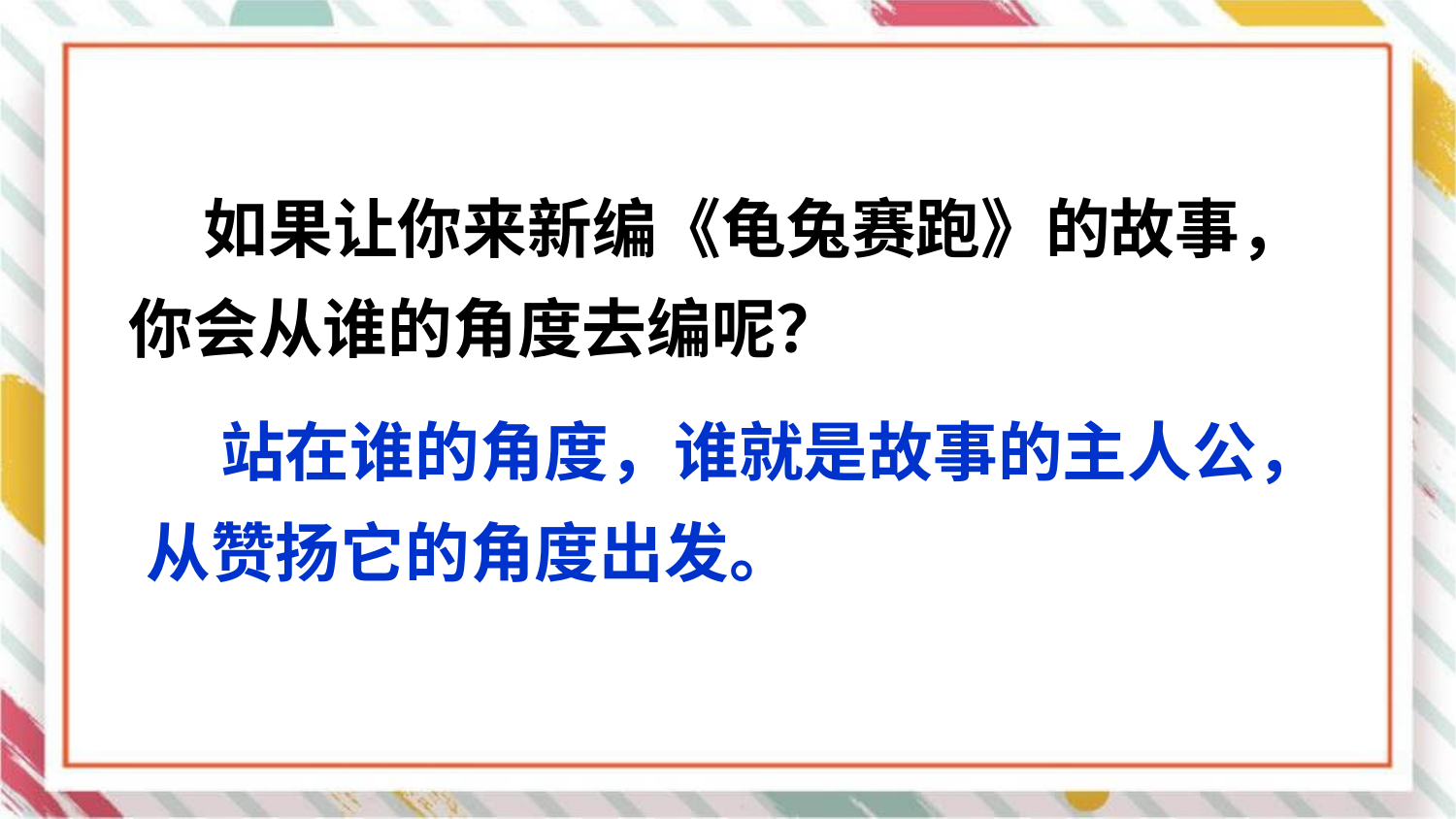

如果让你来新编《龟兔赛跑》的故事，你会从谁的角度去编呢？
    站在谁的角度，谁就是故事的主人公，从赞扬它的角度出发。